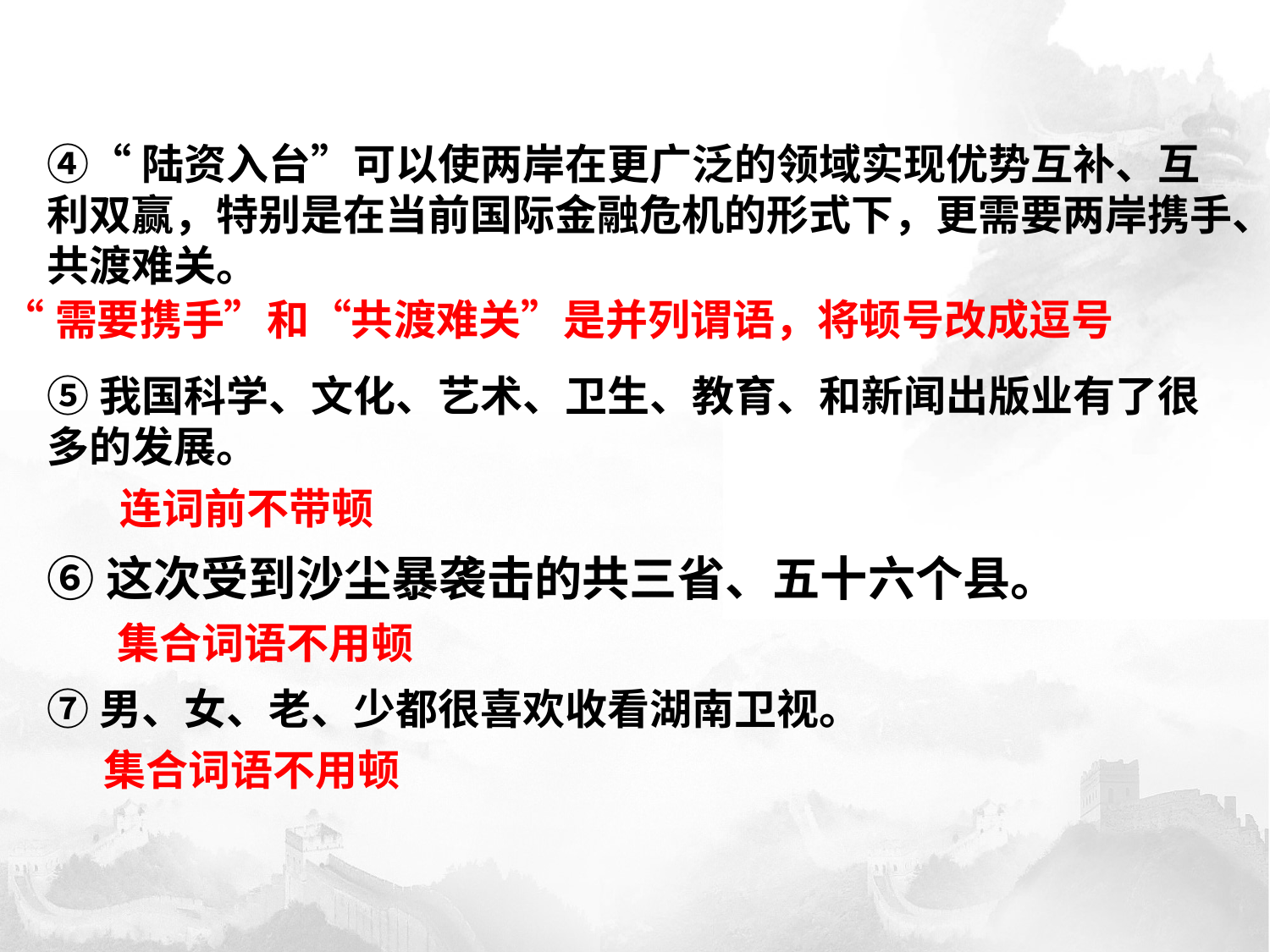

④“陆资入台”可以使两岸在更广泛的领域实现优势互补、互利双赢，特别是在当前国际金融危机的形式下，更需要两岸携手、共渡难关。
“需要携手”和“共渡难关”是并列谓语，将顿号改成逗号
⑤我国科学、文化、艺术、卫生、教育、和新闻出版业有了很多的发展。
连词前不带顿
⑥这次受到沙尘暴袭击的共三省、五十六个县。
集合词语不用顿
⑦男、女、老、少都很喜欢收看湖南卫视。
集合词语不用顿